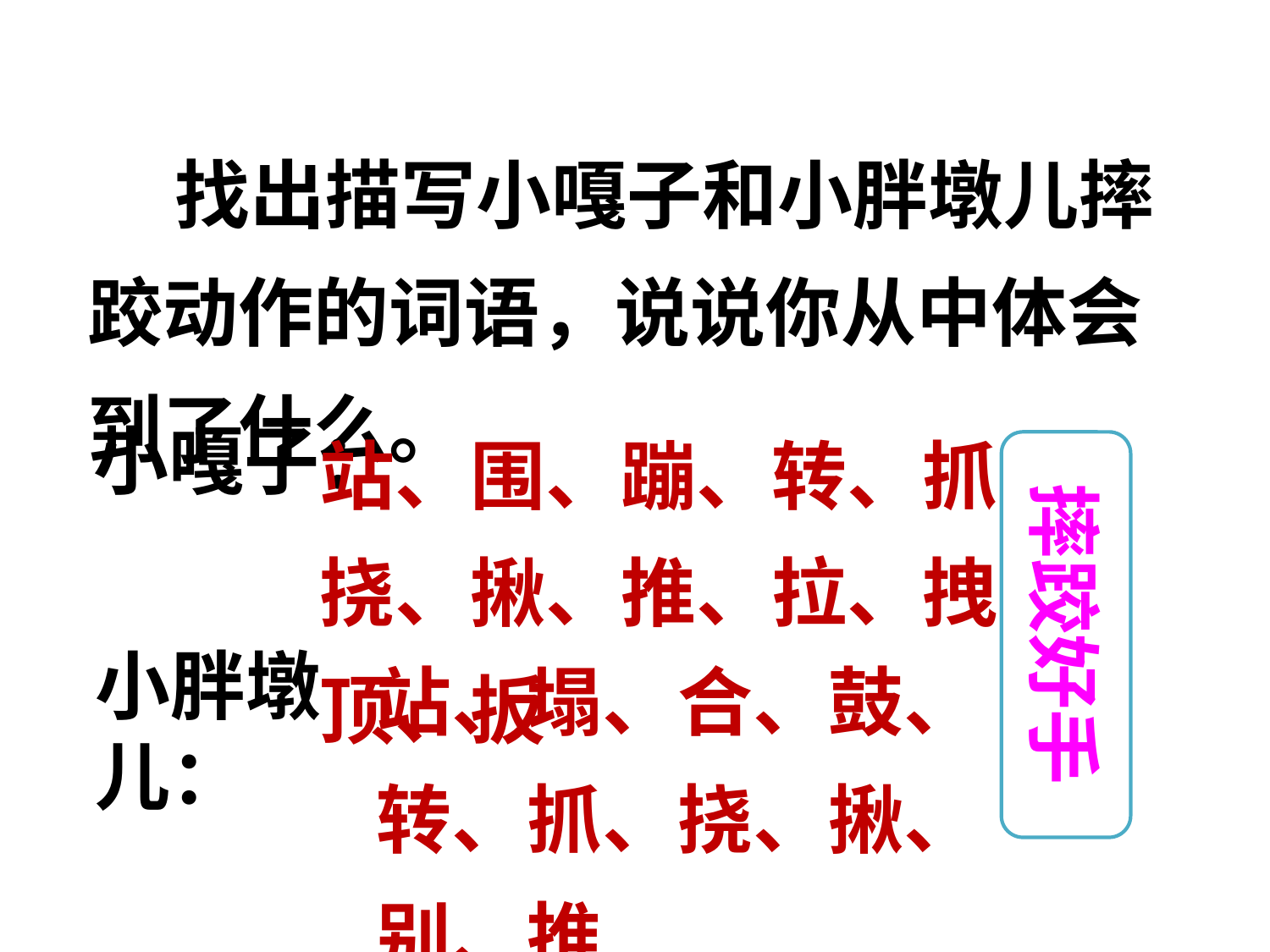

找出描写小嘎子和小胖墩儿摔跤动作的词语，说说你从中体会到了什么。
站、围、蹦、转、抓、挠、揪、推、拉、拽、顶、扳
小嘎子：
摔跤好手
站、塌、合、鼓、转、抓、挠、揪、别、推
小胖墩儿：